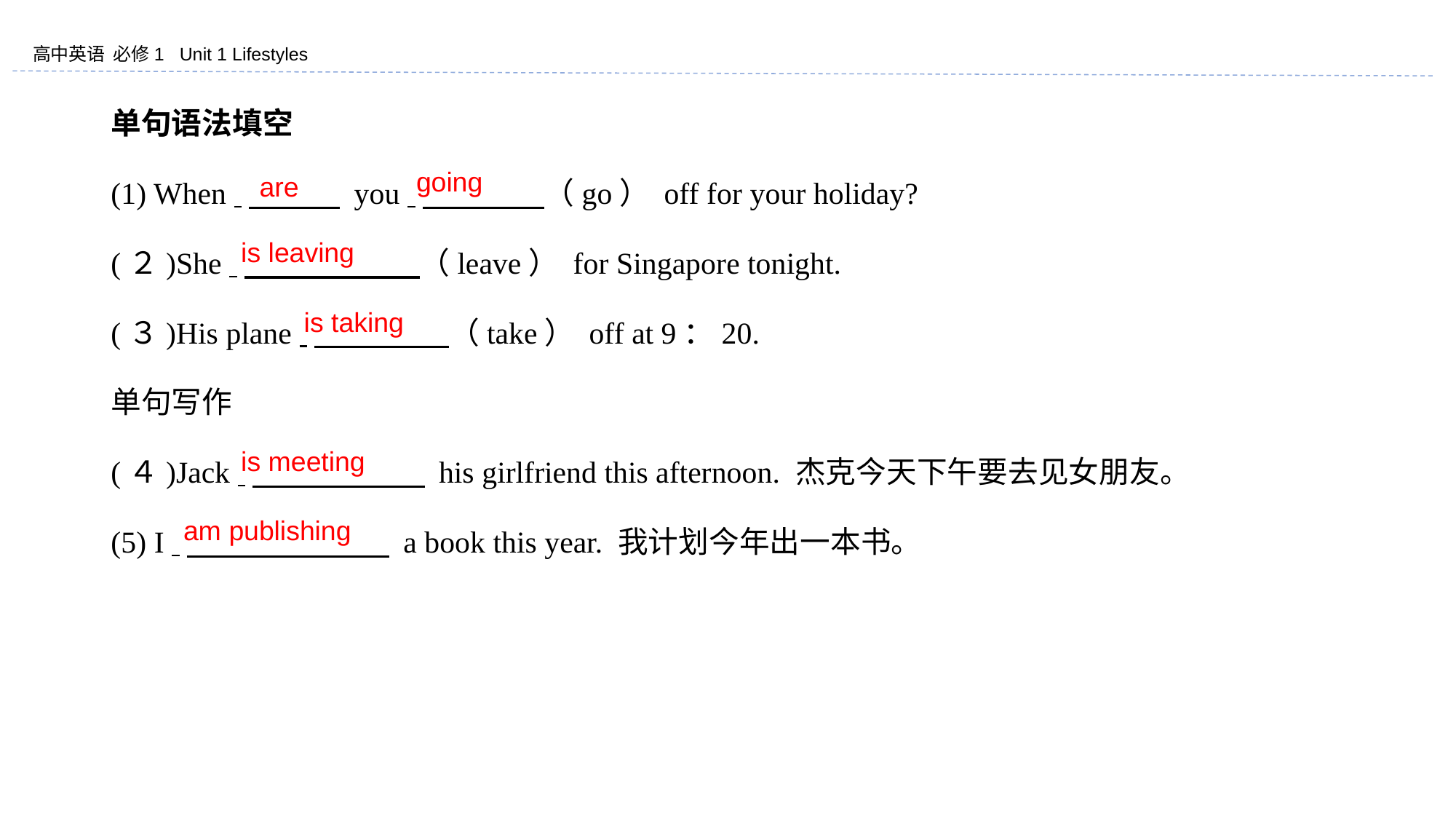

单句语法填空
(1) When  　　　 you  　　　　（go） off for your holiday?
(２)She  　　　　        （leave） for Singapore tonight.
(３)His plane  　　           （take） off at 9：20.
单句写作
(４)Jack  　　　　  　  his girlfriend this afternoon. 杰克今天下午要去见女朋友。
(5) I  　　　　  　　  a book this year. 我计划今年出一本书。

going
are
is leaving
is taking
is meeting
am publishing